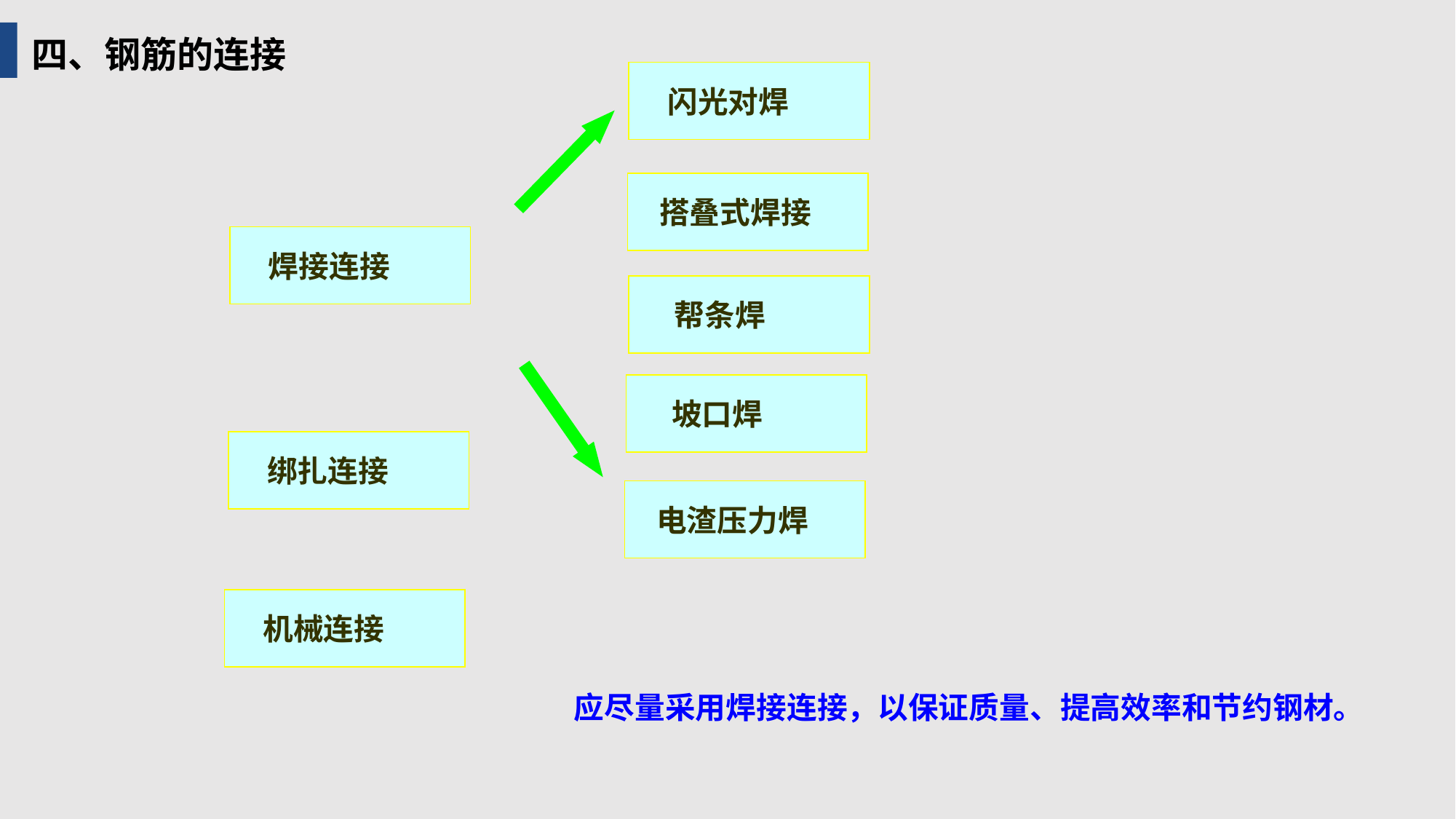

四、钢筋的连接
   闪光对焊

  搭叠式焊接
   焊接连接
    帮条焊
    坡口焊

   绑扎连接
  电渣压力焊
   机械连接
应尽量采用焊接连接，以保证质量、提高效率和节约钢材。